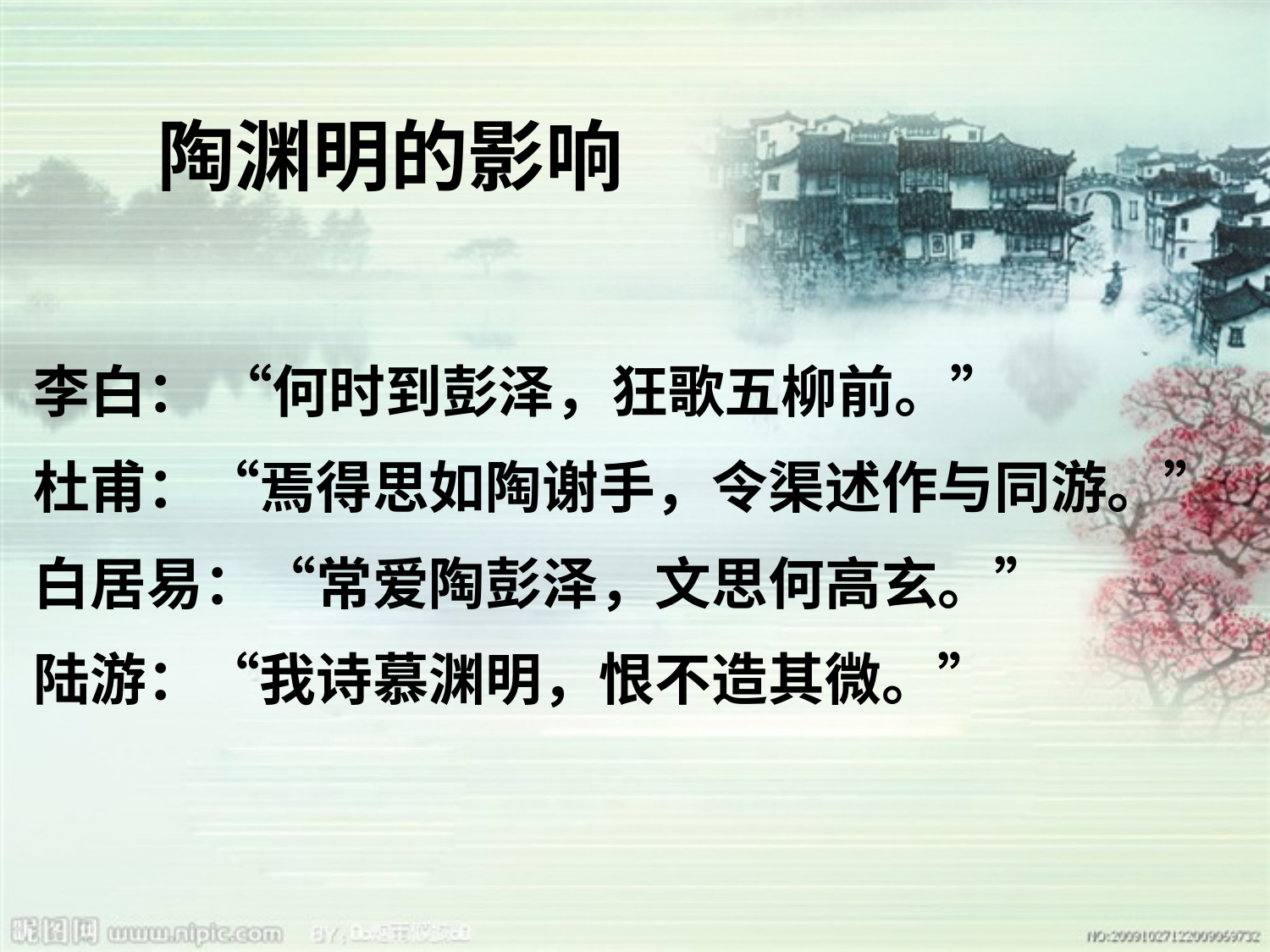

陶渊明的影响
李白： “何时到彭泽，狂歌五柳前。”
杜甫：“焉得思如陶谢手，令渠述作与同游。”
白居易：“常爱陶彭泽，文思何高玄。”
陆游：“我诗慕渊明，恨不造其微。”